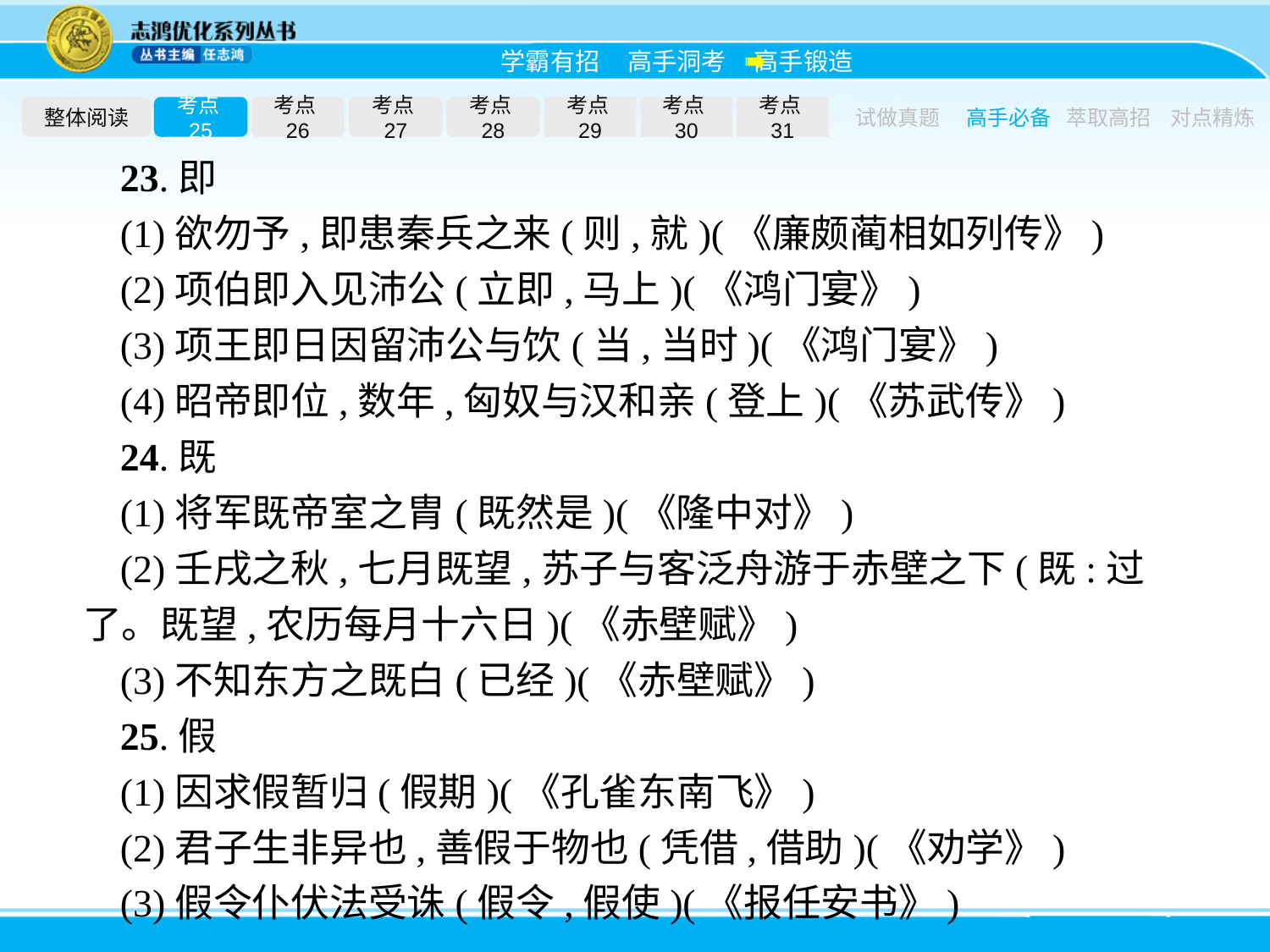

整体阅读
考点25
考点26
考点27
考点28
考点29
考点30
考点31
试做真题
高手必备
萃取高招
对点精炼
23.即
(1)欲勿予,即患秦兵之来(则,就)(《廉颇蔺相如列传》)
(2)项伯即入见沛公(立即,马上)(《鸿门宴》)
(3)项王即日因留沛公与饮(当,当时)(《鸿门宴》)
(4)昭帝即位,数年,匈奴与汉和亲(登上)(《苏武传》)
24.既
(1)将军既帝室之胄(既然是)(《隆中对》)
(2)壬戌之秋,七月既望,苏子与客泛舟游于赤壁之下(既:过了。既望,农历每月十六日)(《赤壁赋》)
(3)不知东方之既白(已经)(《赤壁赋》)
25.假
(1)因求假暂归(假期)(《孔雀东南飞》)
(2)君子生非异也,善假于物也(凭借,借助)(《劝学》)
(3)假令仆伏法受诛(假令,假使)(《报任安书》)